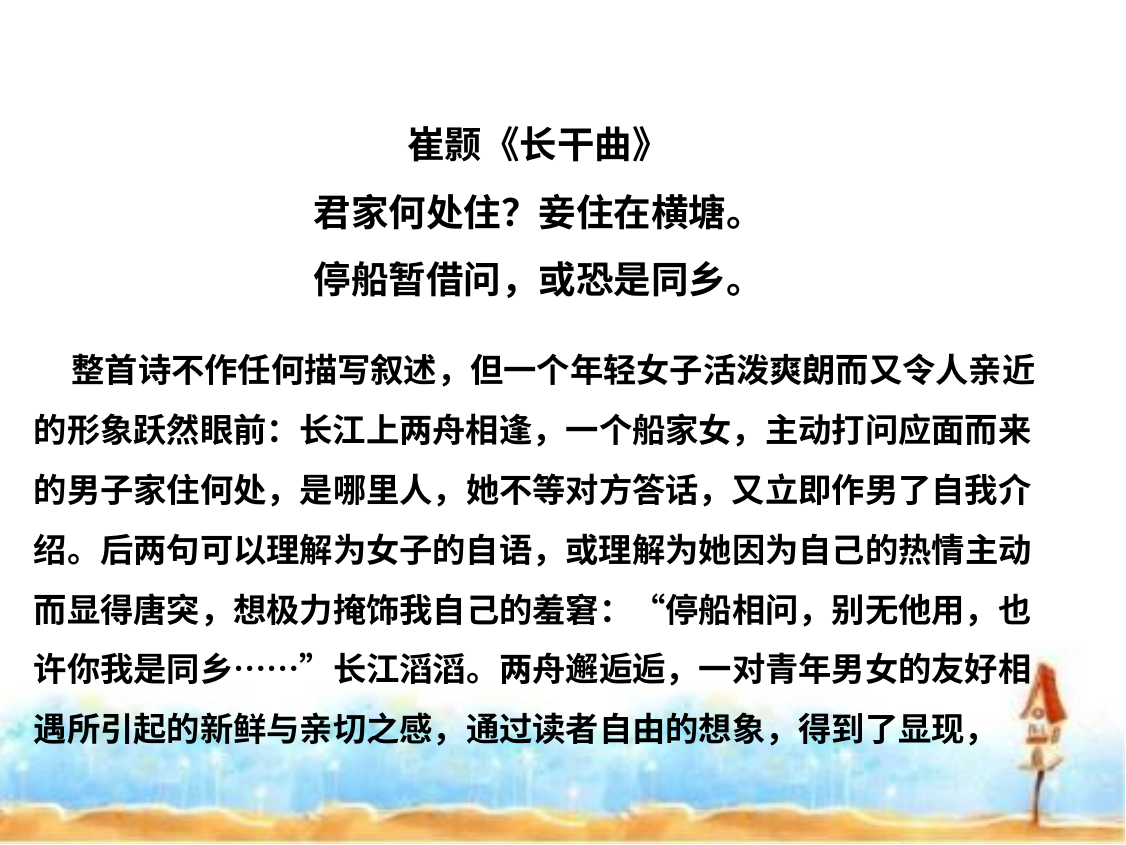

崔颢《长干曲》
君家何处住？妾住在横塘。
停船暂借问，或恐是同乡。
    整首诗不作任何描写叙述，但一个年轻女子活泼爽朗而又令人亲近的形象跃然眼前：长江上两舟相逢，一个船家女，主动打问应面而来的男子家住何处，是哪里人，她不等对方答话，又立即作男了自我介绍。后两句可以理解为女子的自语，或理解为她因为自己的热情主动而显得唐突，想极力掩饰我自己的羞窘：“停船相问，别无他用，也许你我是同乡……”长江滔滔。两舟邂逅逅，一对青年男女的友好相遇所引起的新鲜与亲切之感，通过读者自由的想象，得到了显现，